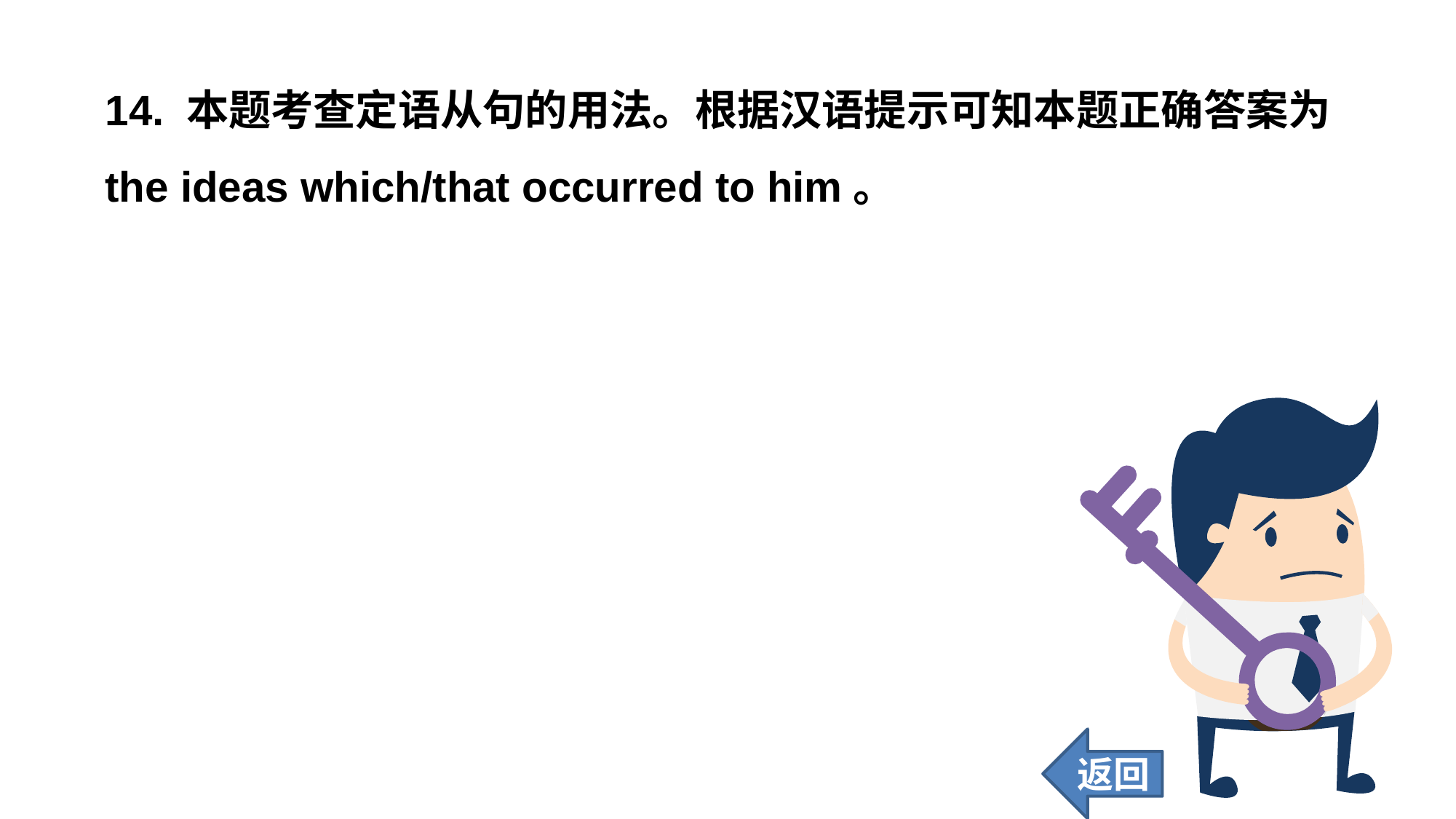

14. 本题考查定语从句的用法。根据汉语提示可知本题正确答案为the ideas which/that occurred to him。

返回
156